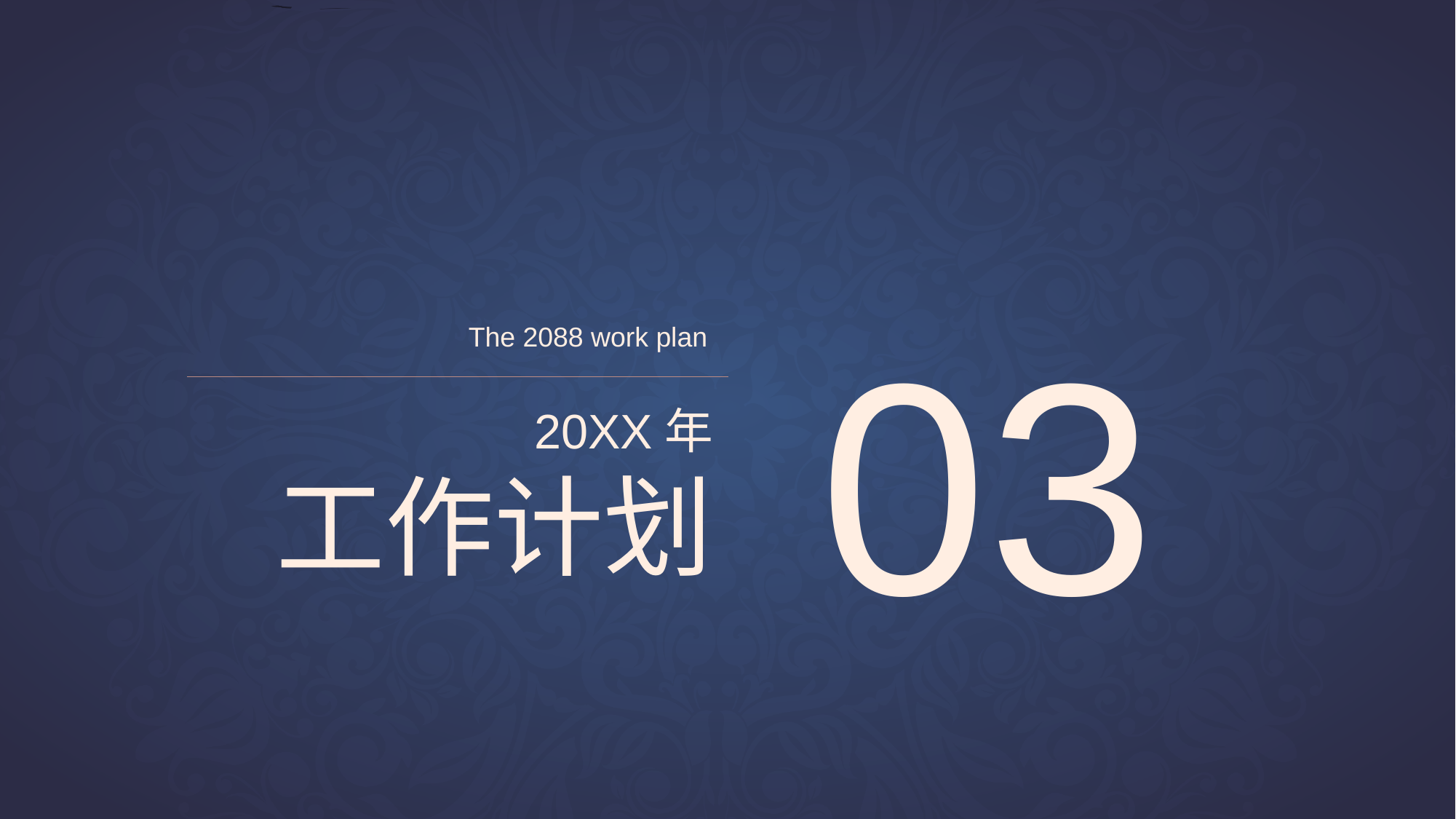

03
The 2088 work plan
20XX年
工作计划